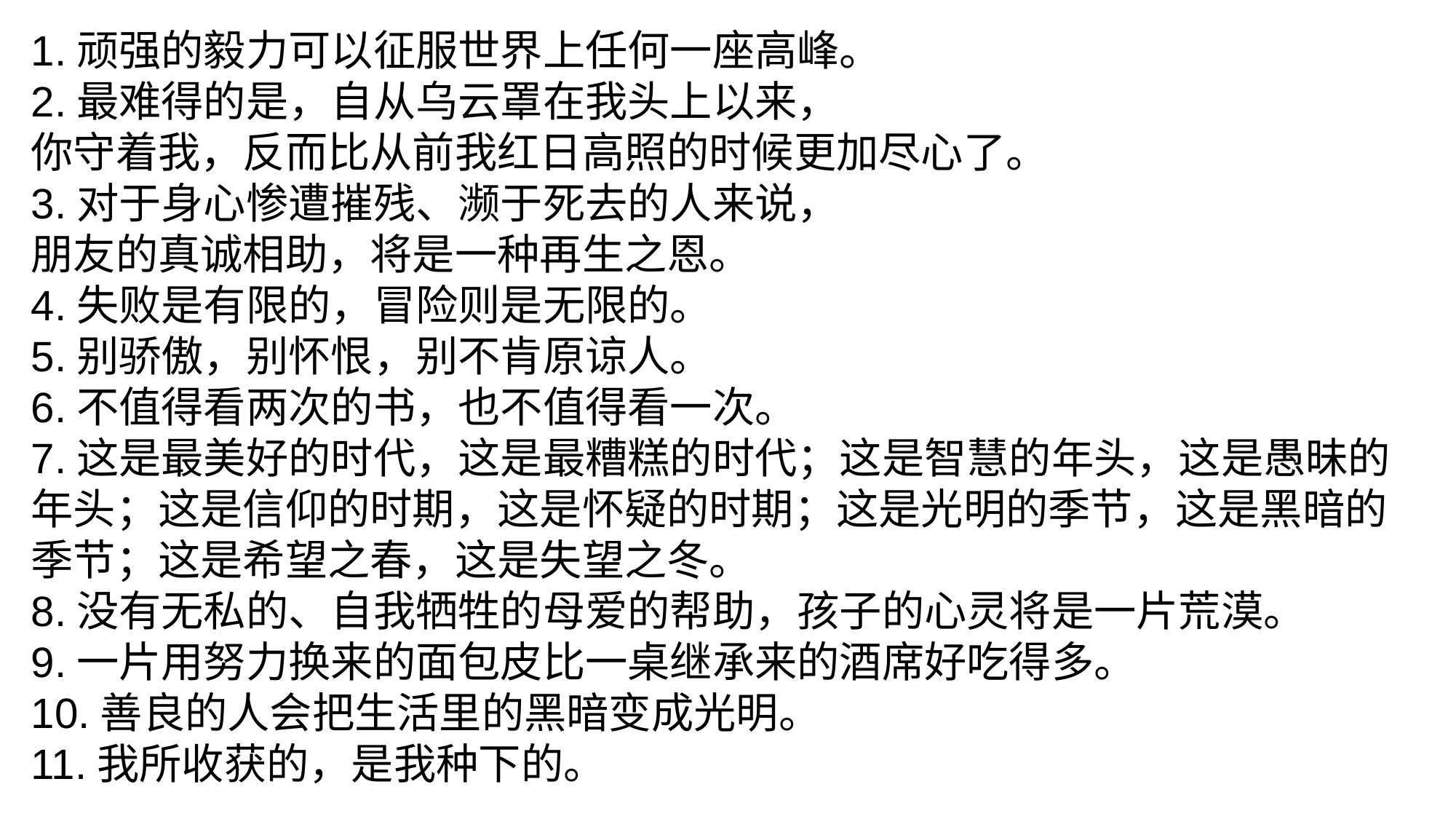

1.顽强的毅力可以征服世界上任何一座高峰。
2.最难得的是，自从乌云罩在我头上以来，
你守着我，反而比从前我红日高照的时候更加尽心了。
3.对于身心惨遭摧残、濒于死去的人来说，
朋友的真诚相助，将是一种再生之恩。
4.失败是有限的，冒险则是无限的。
5.别骄傲，别怀恨，别不肯原谅人。
6.不值得看两次的书，也不值得看一次。
7.这是最美好的时代，这是最糟糕的时代；这是智慧的年头，这是愚昧的年头；这是信仰的时期，这是怀疑的时期；这是光明的季节，这是黑暗的季节；这是希望之春，这是失望之冬。
8.没有无私的、自我牺牲的母爱的帮助，孩子的心灵将是一片荒漠。
9.一片用努力换来的面包皮比一桌继承来的酒席好吃得多。
10.善良的人会把生活里的黑暗变成光明。
11.我所收获的，是我种下的。